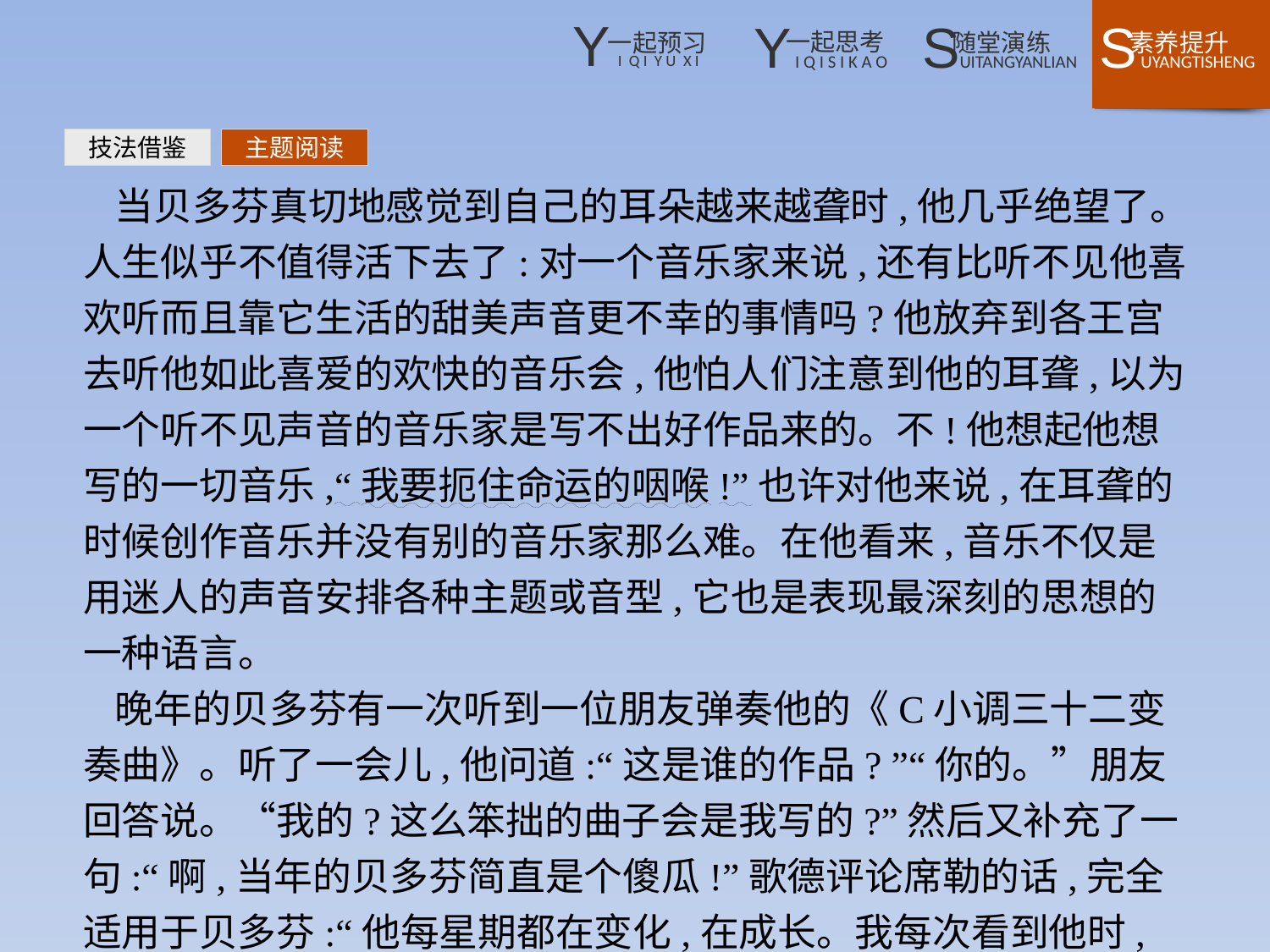

技法借鉴
主题阅读
当贝多芬真切地感觉到自己的耳朵越来越聋时,他几乎绝望了。人生似乎不值得活下去了:对一个音乐家来说,还有比听不见他喜欢听而且靠它生活的甜美声音更不幸的事情吗?他放弃到各王宫去听他如此喜爱的欢快的音乐会,他怕人们注意到他的耳聋,以为一个听不见声音的音乐家是写不出好作品来的。不!他想起他想写的一切音乐,“我要扼住命运的咽喉!”也许对他来说,在耳聋的时候创作音乐并没有别的音乐家那么难。在他看来,音乐不仅是用迷人的声音安排各种主题或音型,它也是表现最深刻的思想的一种语言。
晚年的贝多芬有一次听到一位朋友弹奏他的《C小调三十二变奏曲》。听了一会儿,他问道:“这是谁的作品? ”“你的。”朋友回答说。“我的?这么笨拙的曲子会是我写的?”然后又补充了一句:“啊,当年的贝多芬简直是个傻瓜!”歌德评论席勒的话,完全适用于贝多芬:“他每星期都在变化,在成长。我每次看到他时,总觉得他的知识、